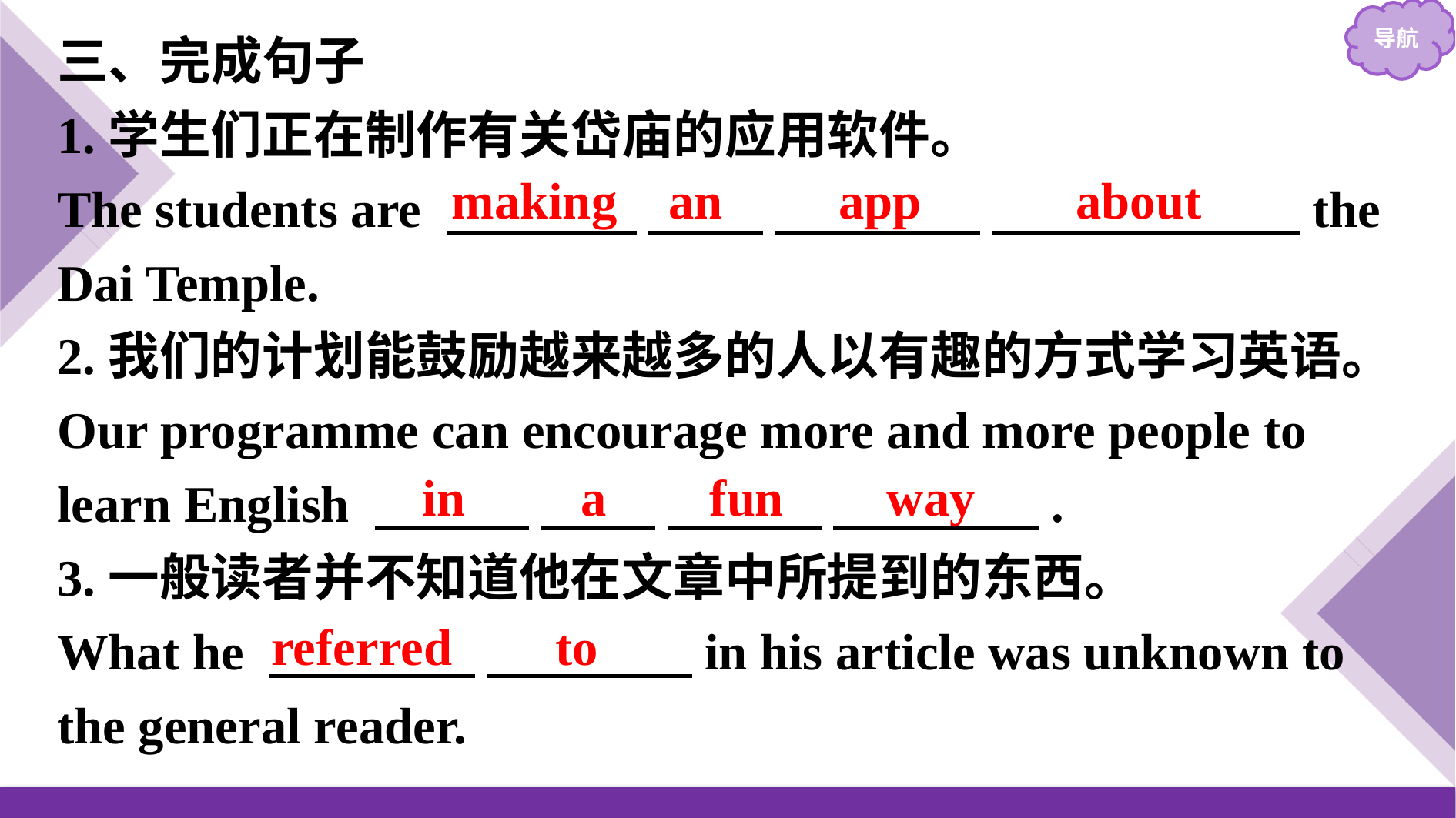

三、完成句子
1.学生们正在制作有关岱庙的应用软件。
The students are 　   　　 　 　 　　　　 　　　　　　the Dai Temple.
2.我们的计划能鼓励越来越多的人以有趣的方式学习英语。
Our programme can encourage more and more people to learn English 　　　 　 　 　　　 　　　　.
3.一般读者并不知道他在文章中所提到的东西。
What he 　　　　 　　　　in his article was unknown to the general reader.
making    an         app            about
in         a        fun        way
referred        to